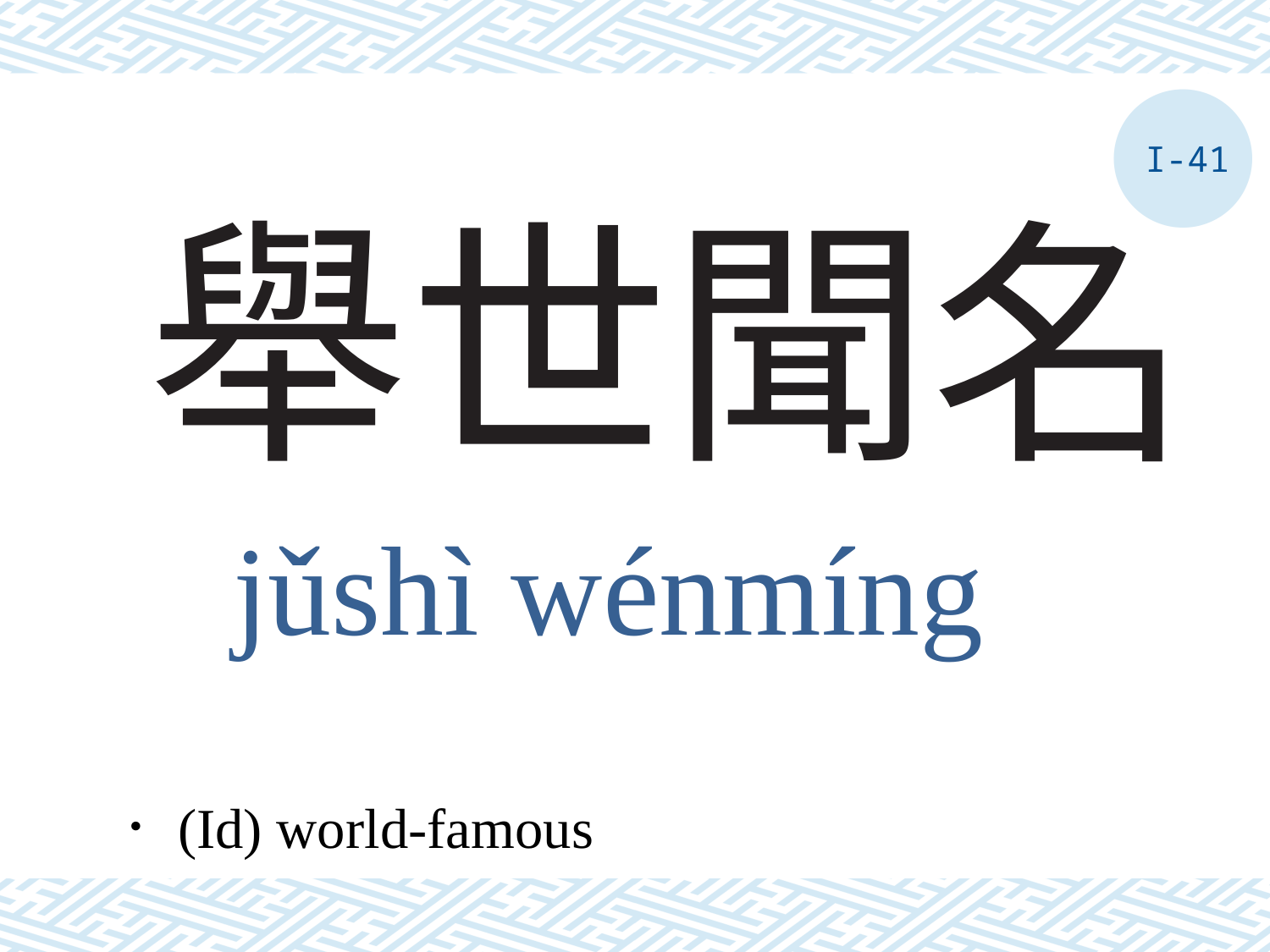

I-41

# 舉世聞名
jǔshì wénmíng
．(Id) world-famous